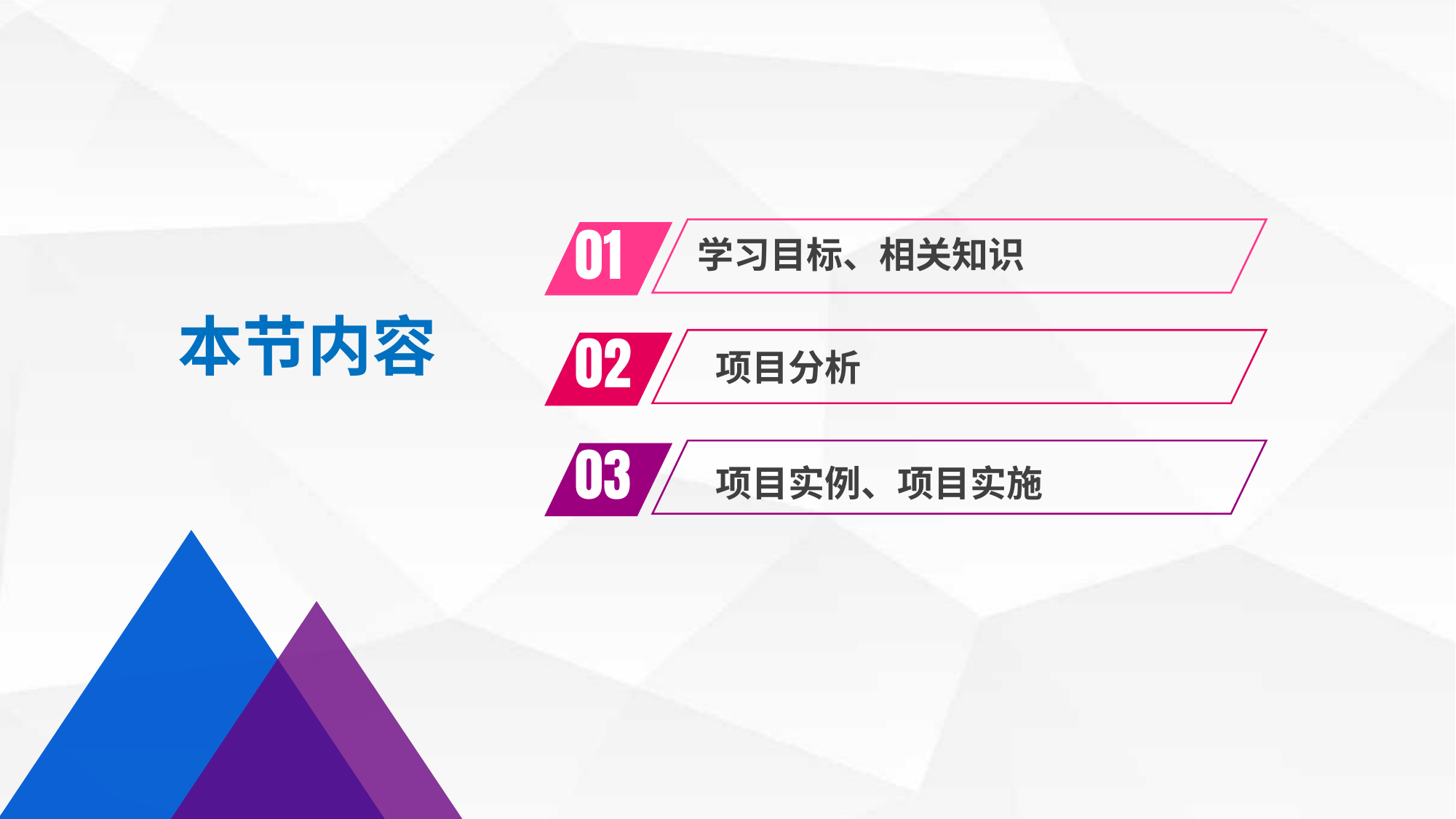

01

学习目标、相关知识
02

项目分析
本节内容

03

项目实例、项目实施